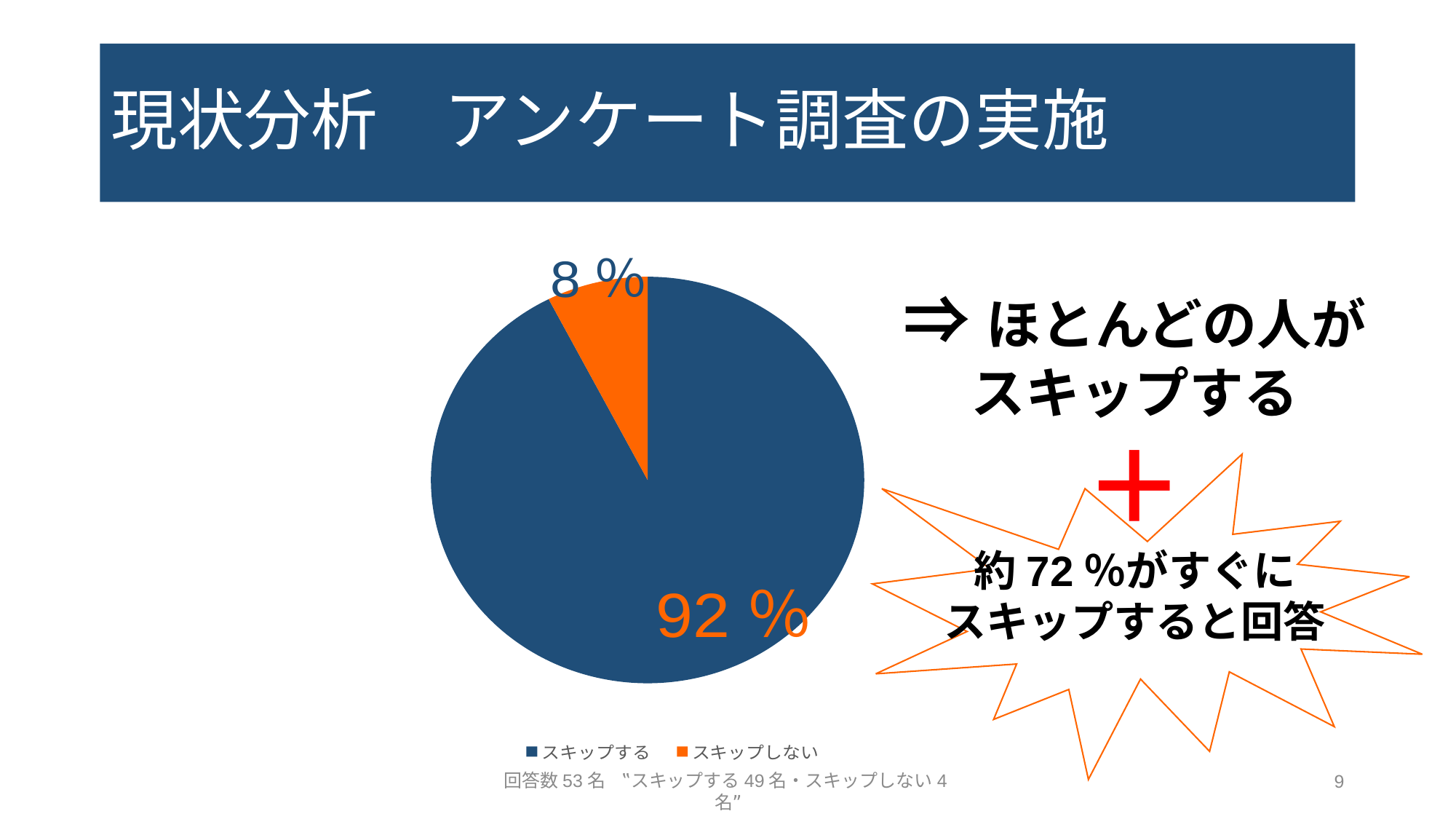

# 現状分析　アンケート調査の実施

### Chart

| Category | 列1 |
|---|---|
| スキップする | 49.0 |
| スキップしない | 4.0 |
⇒ほとんどの人が
スキップする
＋
約72％がすぐに
スキップすると回答

9
回答数53名　“スキップする49名・スキップしない4名”